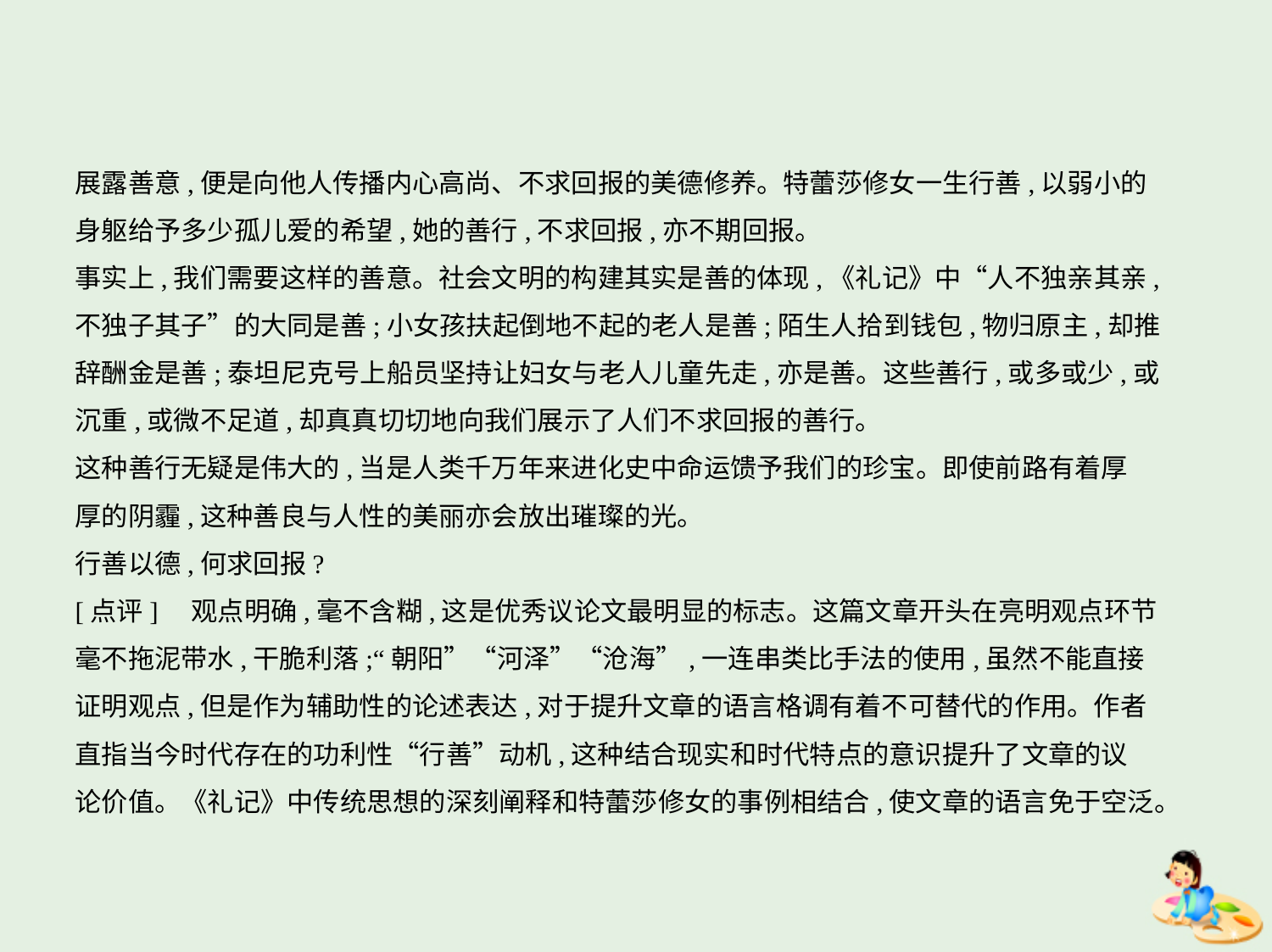

展露善意,便是向他人传播内心高尚、不求回报的美德修养。特蕾莎修女一生行善,以弱小的
身躯给予多少孤儿爱的希望,她的善行,不求回报,亦不期回报。
事实上,我们需要这样的善意。社会文明的构建其实是善的体现,《礼记》中“人不独亲其亲,
不独子其子”的大同是善;小女孩扶起倒地不起的老人是善;陌生人拾到钱包,物归原主,却推
辞酬金是善;泰坦尼克号上船员坚持让妇女与老人儿童先走,亦是善。这些善行,或多或少,或
沉重,或微不足道,却真真切切地向我们展示了人们不求回报的善行。
这种善行无疑是伟大的,当是人类千万年来进化史中命运馈予我们的珍宝。即使前路有着厚
厚的阴霾,这种善良与人性的美丽亦会放出璀璨的光。
行善以德,何求回报?
[点评]　观点明确,毫不含糊,这是优秀议论文最明显的标志。这篇文章开头在亮明观点环节
毫不拖泥带水,干脆利落;“朝阳”“河泽”“沧海”,一连串类比手法的使用,虽然不能直接
证明观点,但是作为辅助性的论述表达,对于提升文章的语言格调有着不可替代的作用。作者
直指当今时代存在的功利性“行善”动机,这种结合现实和时代特点的意识提升了文章的议
论价值。《礼记》中传统思想的深刻阐释和特蕾莎修女的事例相结合,使文章的语言免于空泛。